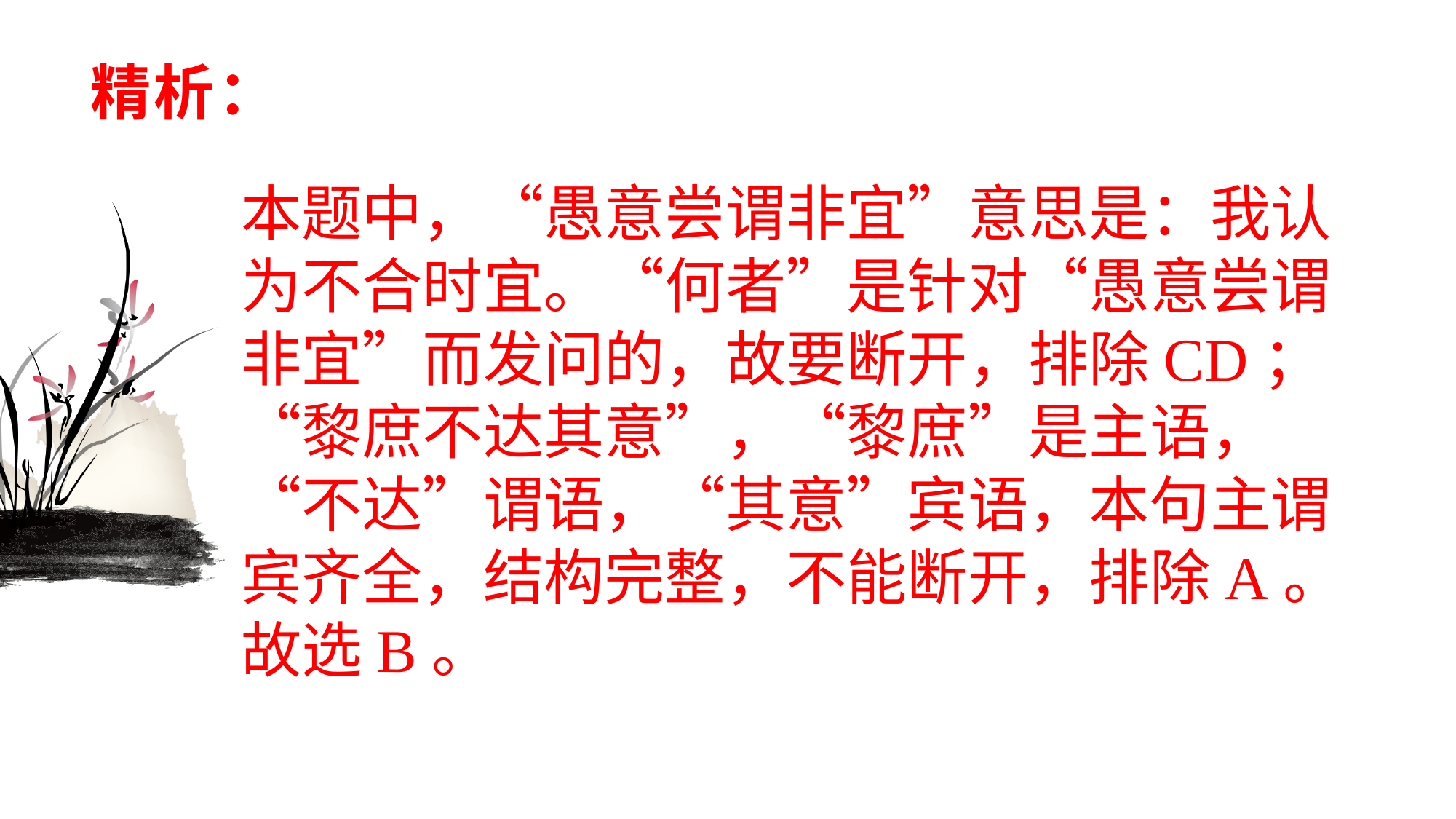

# 精析：
本题中，“愚意尝谓非宜”意思是：我认为不合时宜。“何者”是针对“愚意尝谓非宜”而发问的，故要断开，排除CD；“黎庶不达其意”，“黎庶”是主语，“不达”谓语，“其意”宾语，本句主谓宾齐全，结构完整，不能断开，排除A。故选B。